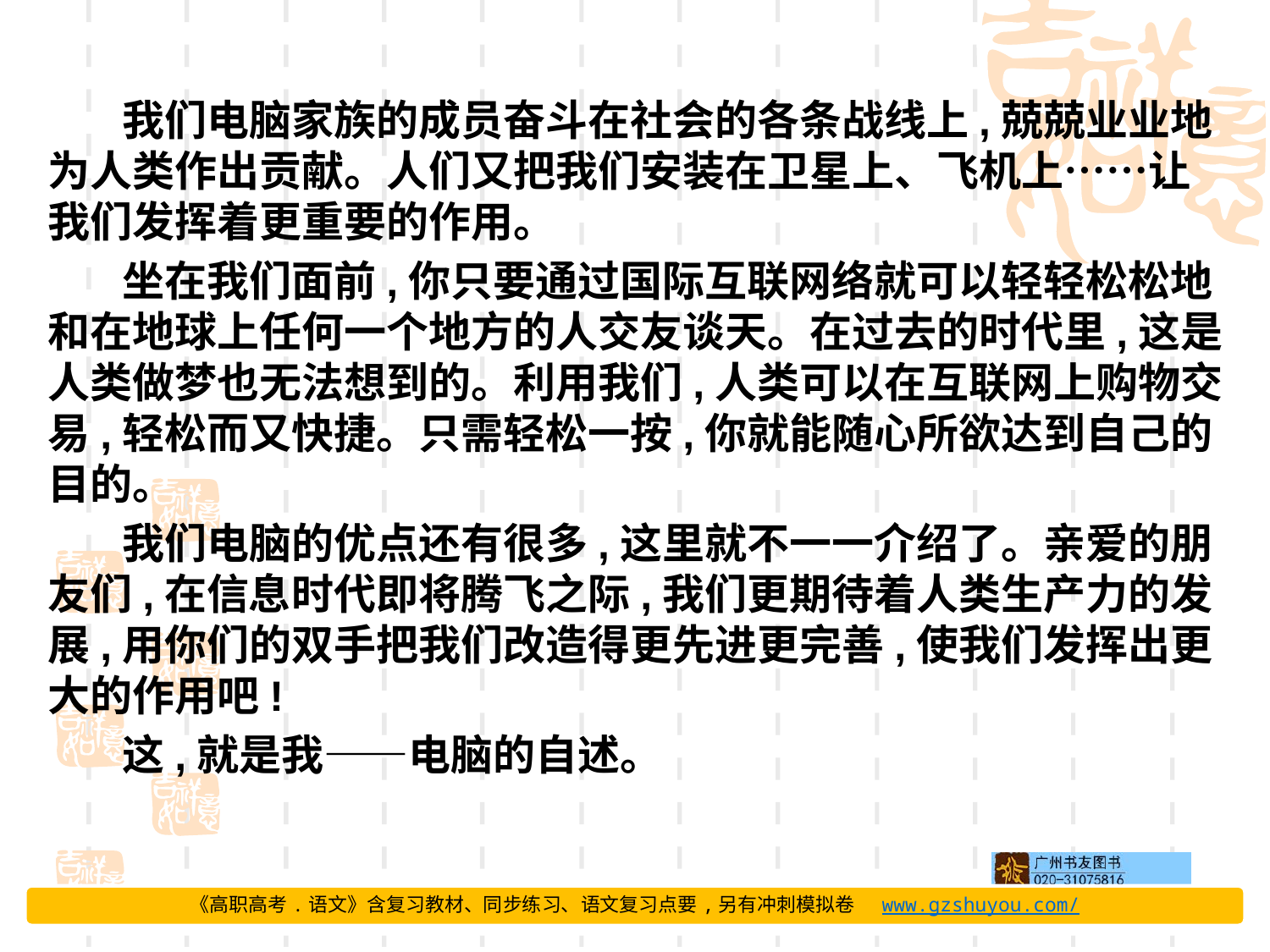

我们电脑家族的成员奋斗在社会的各条战线上,兢兢业业地为人类作出贡献。人们又把我们安装在卫星上、飞机上……让我们发挥着更重要的作用。
坐在我们面前,你只要通过国际互联网络就可以轻轻松松地和在地球上任何一个地方的人交友谈天。在过去的时代里,这是人类做梦也无法想到的。利用我们,人类可以在互联网上购物交易,轻松而又快捷。只需轻松一按,你就能随心所欲达到自己的目的。
我们电脑的优点还有很多,这里就不一一介绍了。亲爱的朋友们,在信息时代即将腾飞之际,我们更期待着人类生产力的发展,用你们的双手把我们改造得更先进更完善,使我们发挥出更大的作用吧!
这,就是我——电脑的自述。